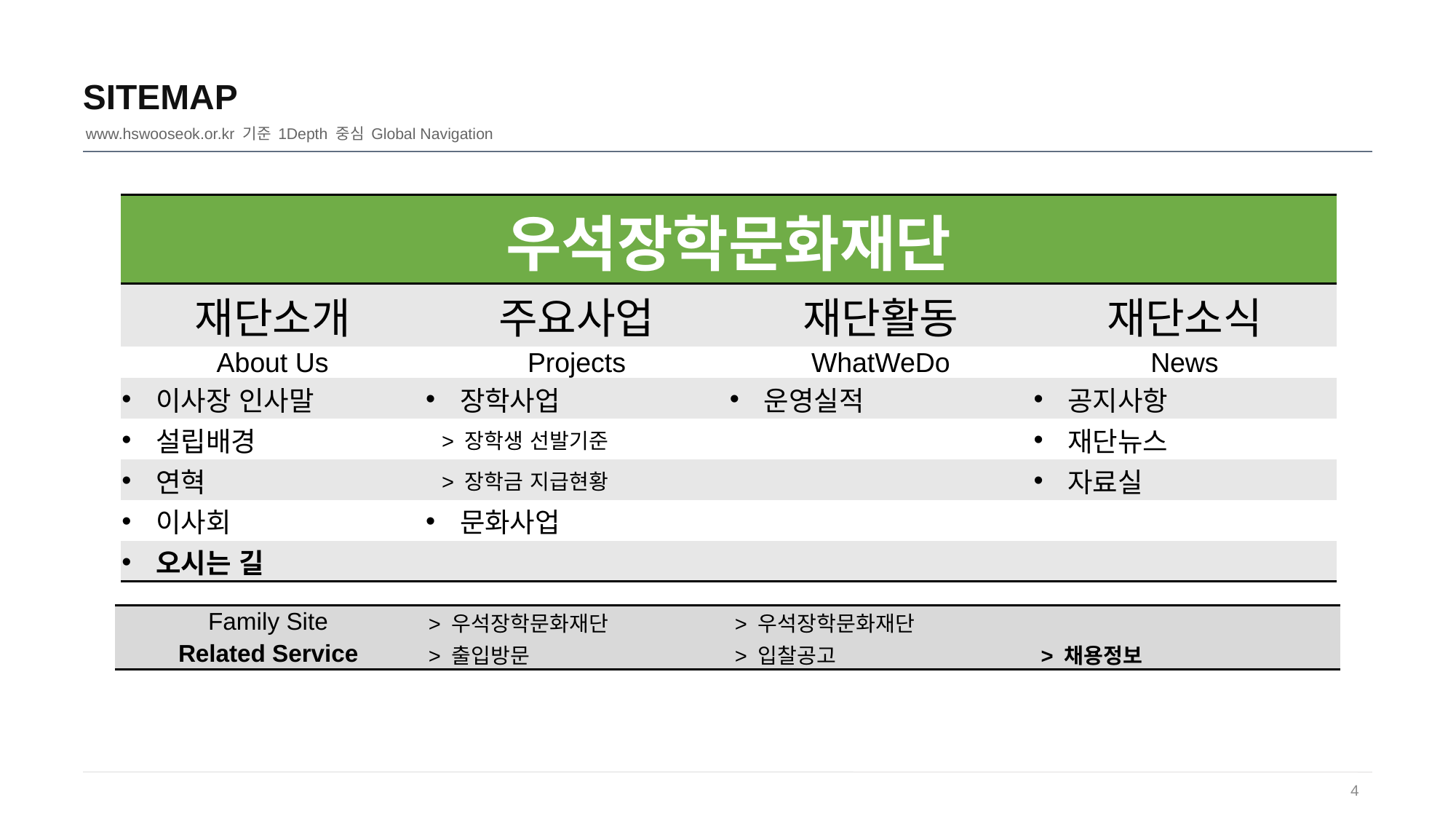

SITEMAP
www.hswooseok.or.kr 기준 1Depth 중심 Global Navigation
| 우석장학문화재단 |  |  |  |
| --- | --- | --- | --- |
| 재단소개 | 주요사업 | 재단활동 | 재단소식 |
| About Us | Projects | WhatWeDo | News |
| 이사장 인사말 | 장학사업 | 운영실적 | 공지사항 |
| 설립배경 | > 장학생 선발기준 |  | 재단뉴스 |
| 연혁 | > 장학금 지급현황 |  | 자료실 |
| 이사회 | 문화사업 |  |  |
| 오시는 길 |  |  |  |
| Family Site | > 우석장학문화재단 | > 우석장학문화재단 |  |
| --- | --- | --- | --- |
| Related Service | > 출입방문 | > 입찰공고 | > 채용정보 |
4